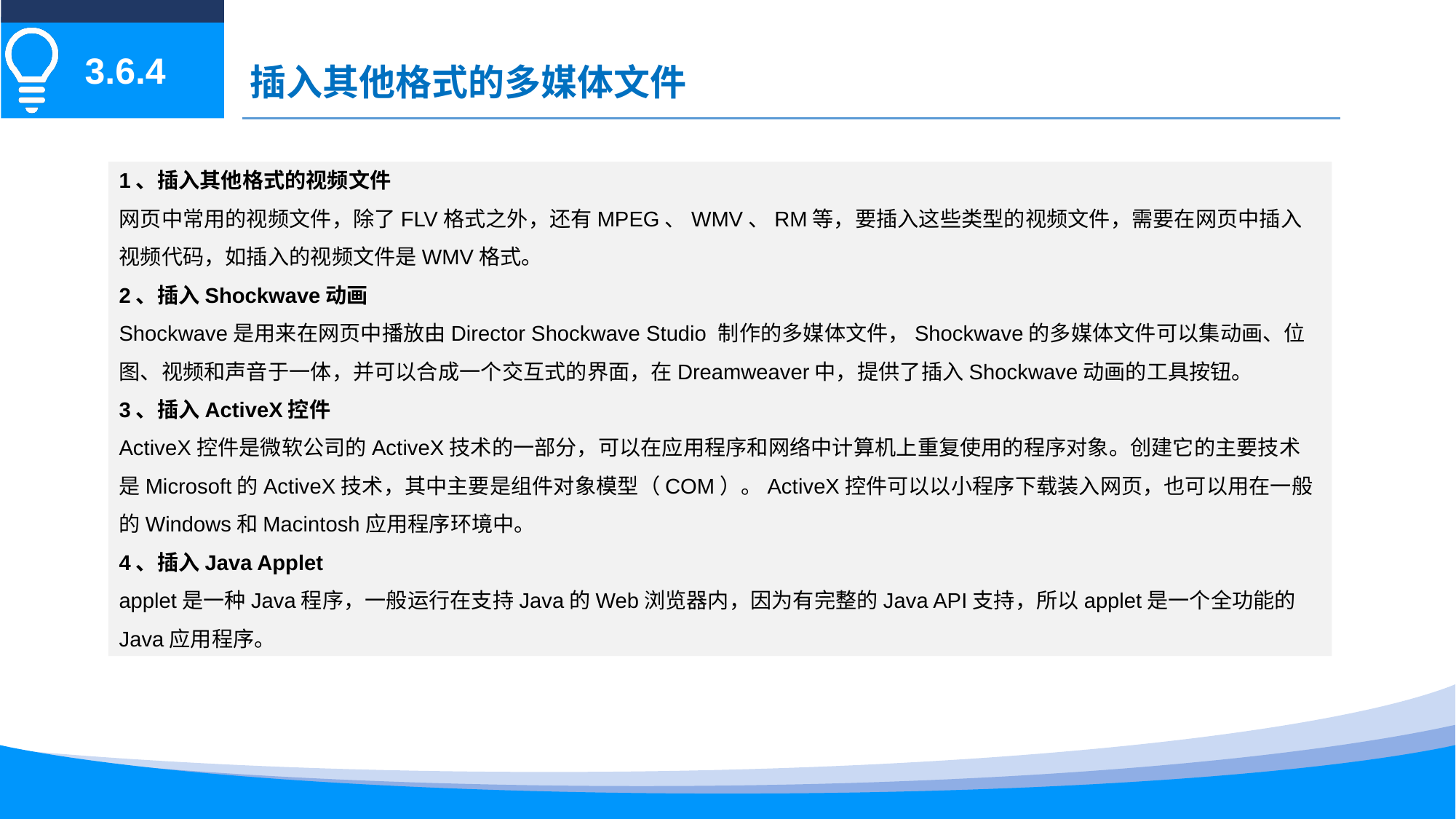

3.6.4
插入其他格式的多媒体文件
1、插入其他格式的视频文件
网页中常用的视频文件，除了FLV格式之外，还有MPEG、WMV、RM等，要插入这些类型的视频文件，需要在网页中插入视频代码，如插入的视频文件是WMV格式。
2、插入Shockwave动画
Shockwave是用来在网页中播放由Director Shockwave Studio 制作的多媒体文件，Shockwave的多媒体文件可以集动画、位图、视频和声音于一体，并可以合成一个交互式的界面，在Dreamweaver中，提供了插入Shockwave动画的工具按钮。
3、插入ActiveX控件
ActiveX控件是微软公司的ActiveX技术的一部分，可以在应用程序和网络中计算机上重复使用的程序对象。创建它的主要技术是Microsoft的ActiveX技术，其中主要是组件对象模型（COM）。ActiveX控件可以以小程序下载装入网页，也可以用在一般的Windows和Macintosh应用程序环境中。
4、插入Java Applet
applet是一种Java程序，一般运行在支持Java的Web浏览器内，因为有完整的Java API支持，所以applet是一个全功能的Java应用程序。